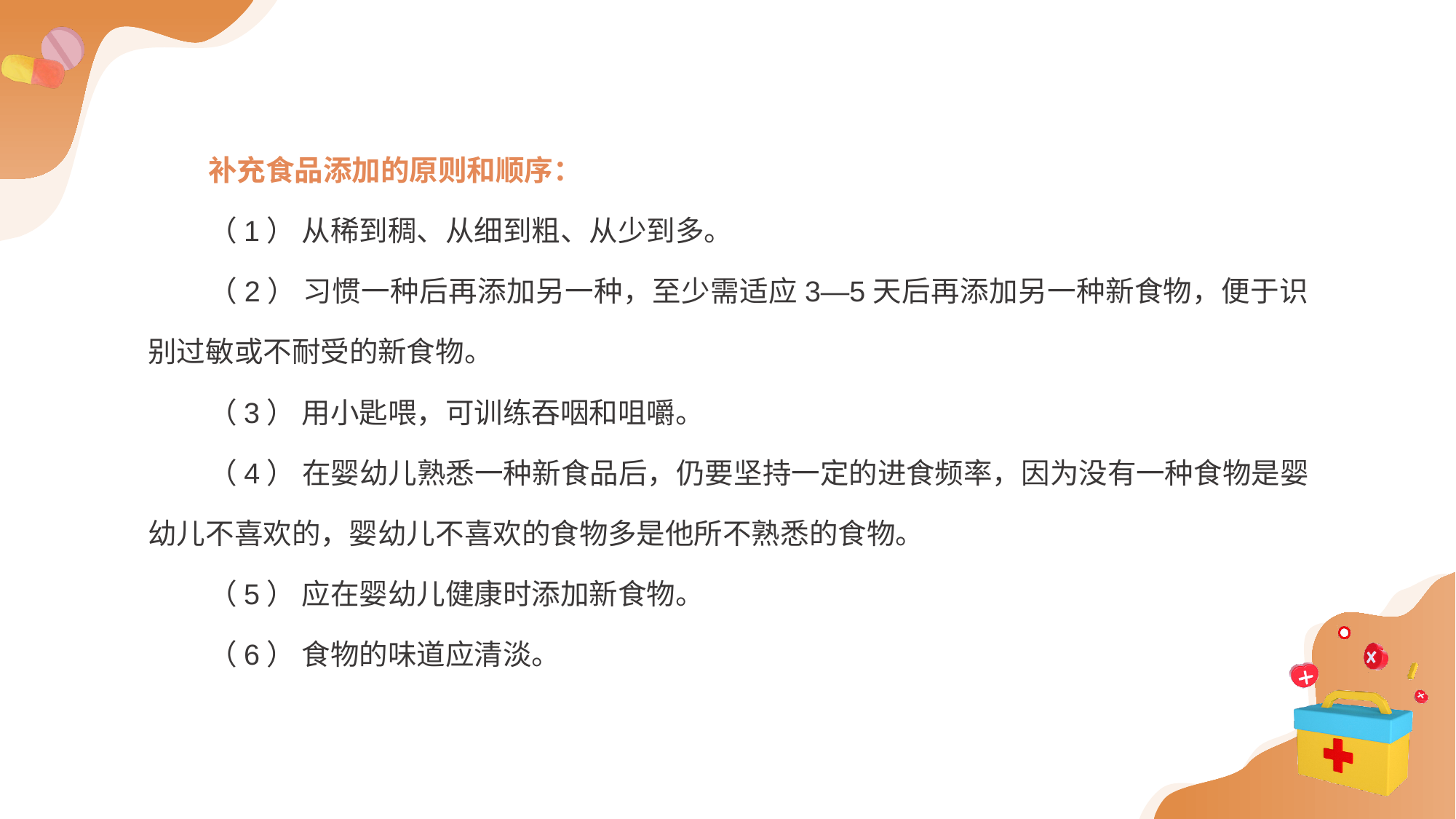

补充食品添加的原则和顺序：
（1） 从稀到稠、从细到粗、从少到多。
（2） 习惯一种后再添加另一种，至少需适应3—5天后再添加另一种新食物，便于识别过敏或不耐受的新食物。
（3） 用小匙喂，可训练吞咽和咀嚼。
（4） 在婴幼儿熟悉一种新食品后，仍要坚持一定的进食频率，因为没有一种食物是婴幼儿不喜欢的，婴幼儿不喜欢的食物多是他所不熟悉的食物。
（5） 应在婴幼儿健康时添加新食物。
（6） 食物的味道应清淡。